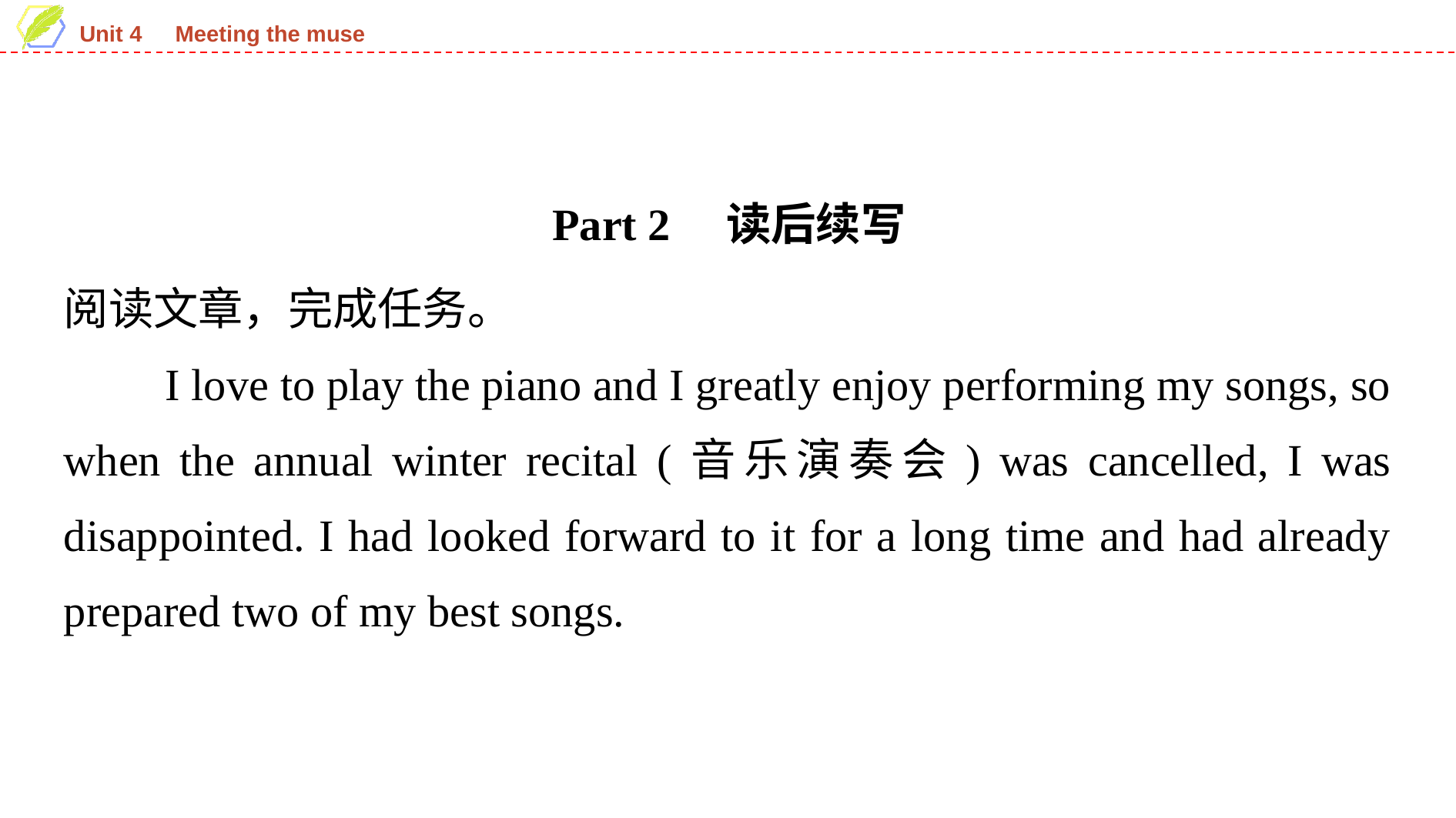

Part 2　读后续写
阅读文章，完成任务。
　　I love to play the piano and I greatly enjoy performing my songs, so when the annual winter recital (音乐演奏会) was cancelled, I was disappointed. I had looked forward to it for a long time and had already prepared two of my best songs.